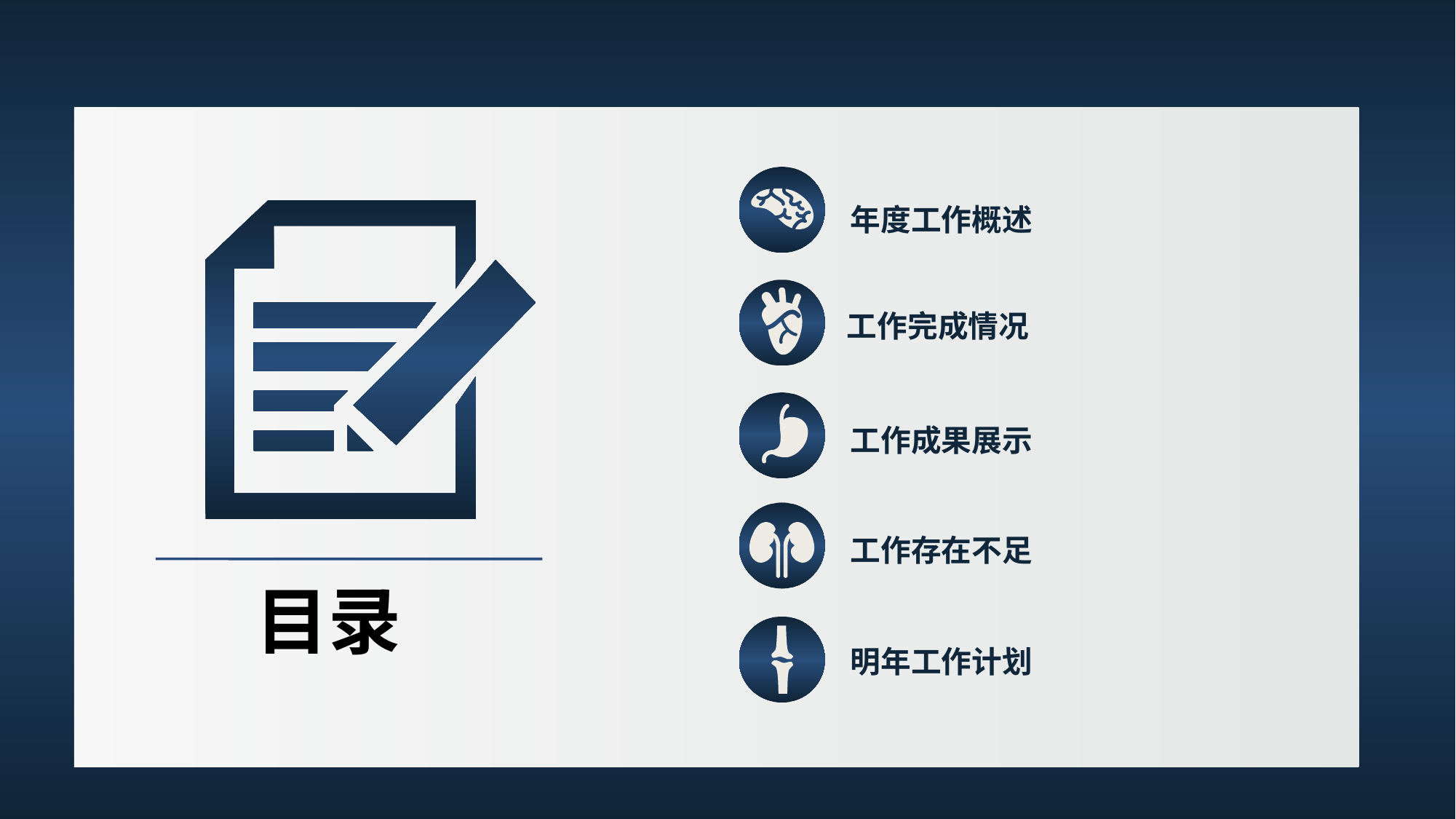

年度工作概述

工作完成情况

工作成果展示

工作存在不足

目录

明年工作计划